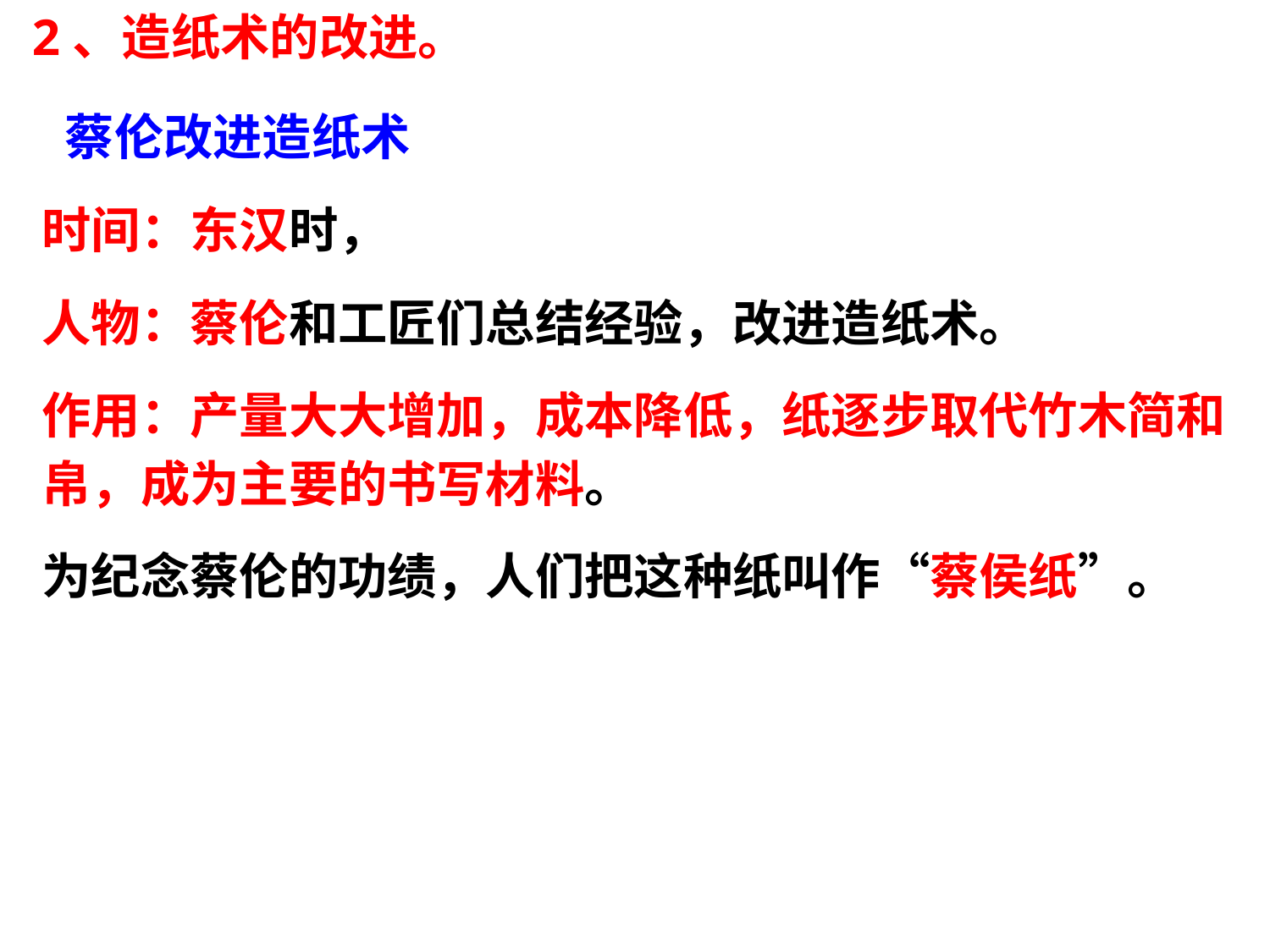

2、造纸术的改进。
 蔡伦改进造纸术
时间：东汉时，
人物：蔡伦和工匠们总结经验，改进造纸术。
作用：产量大大增加，成本降低，纸逐步取代竹木简和帛，成为主要的书写材料。
为纪念蔡伦的功绩，人们把这种纸叫作“蔡侯纸”。